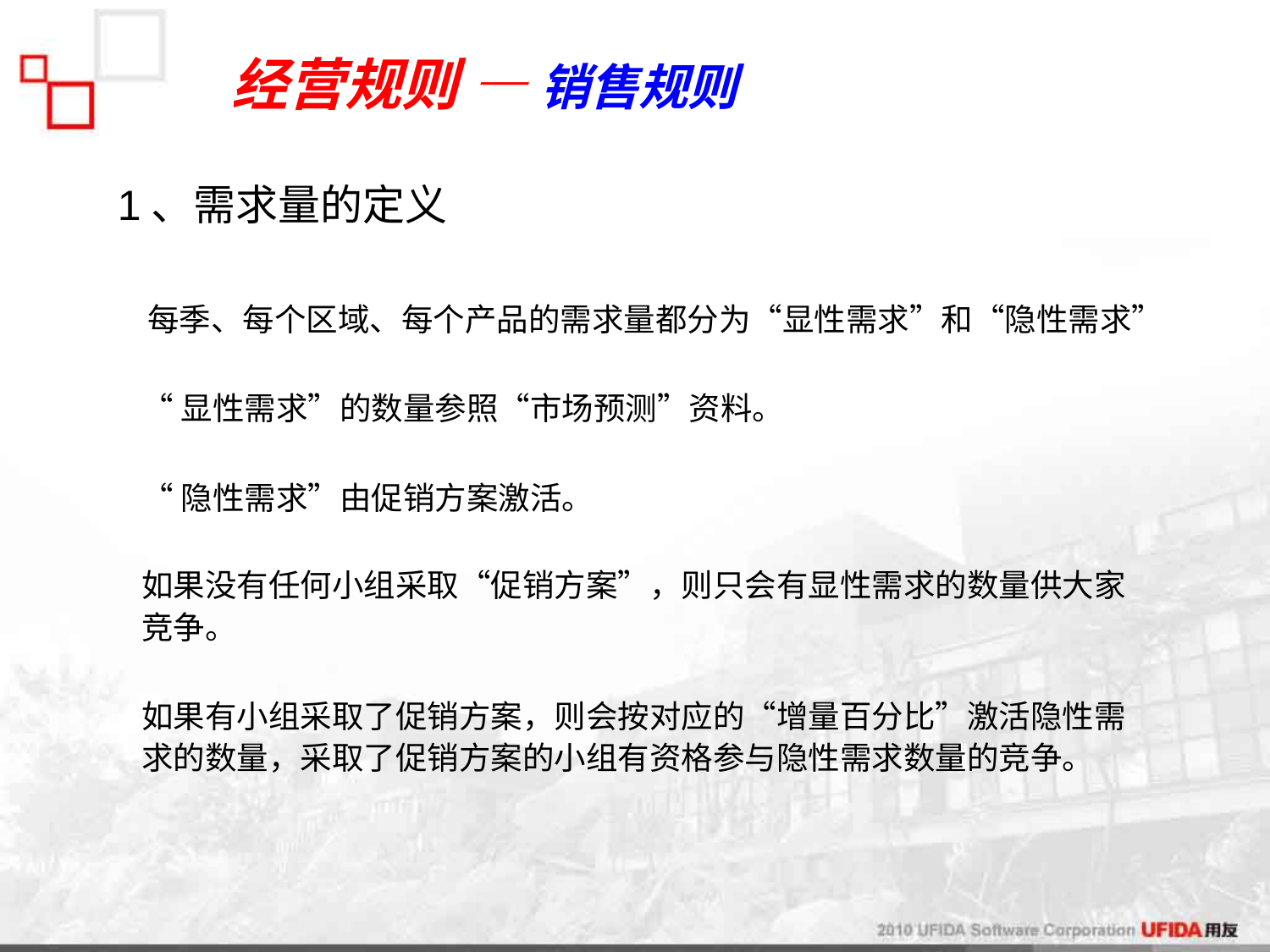

经营规则 — 销售规则
1、需求量的定义
每季、每个区域、每个产品的需求量都分为“显性需求”和“隐性需求”
“显性需求”的数量参照“市场预测”资料。
“隐性需求”由促销方案激活。
如果没有任何小组采取“促销方案”，则只会有显性需求的数量供大家竞争。
如果有小组采取了促销方案，则会按对应的“增量百分比”激活隐性需求的数量，采取了促销方案的小组有资格参与隐性需求数量的竞争。